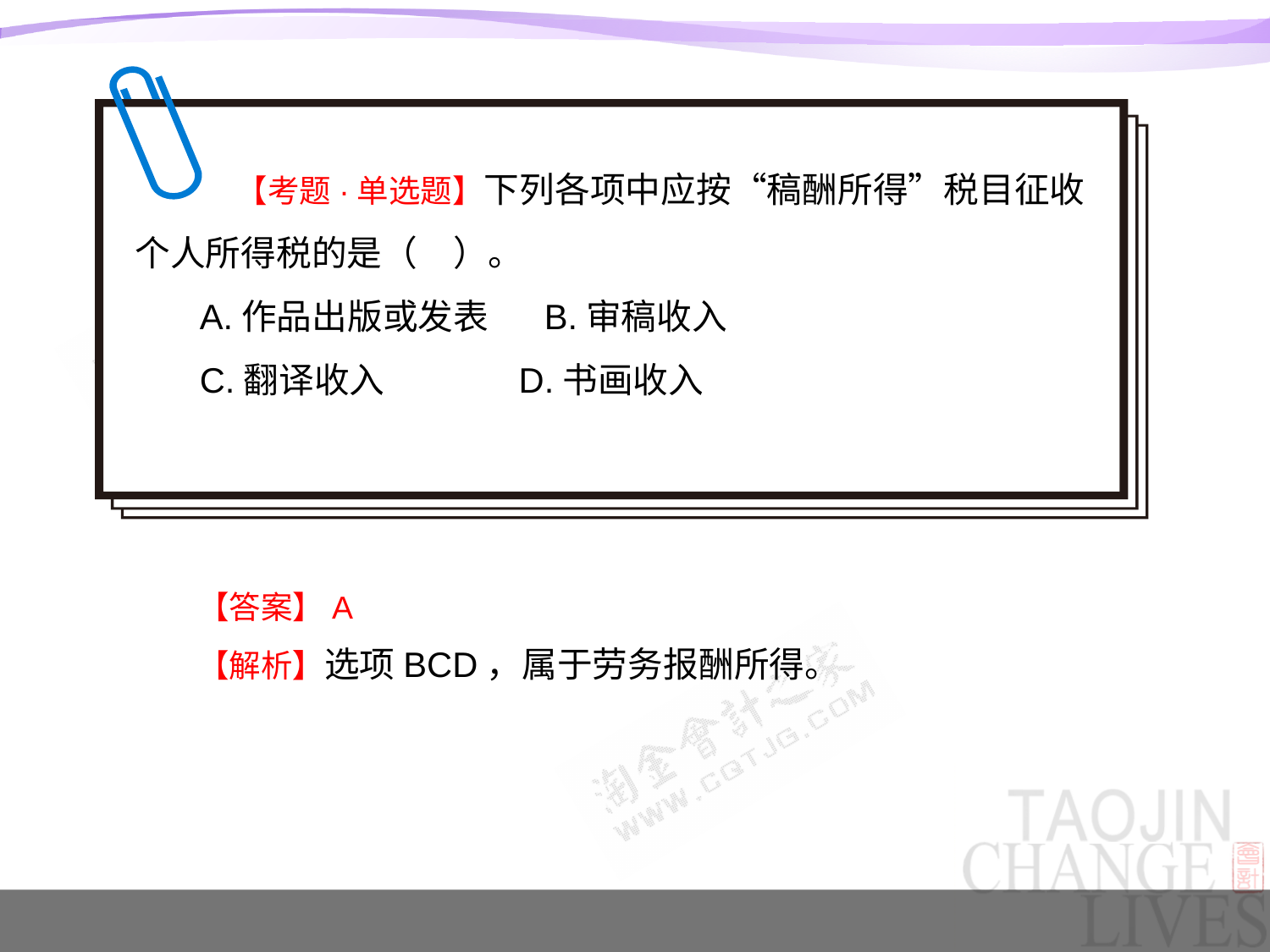

【考题·单选题】下列各项中应按“稿酬所得”税目征收个人所得税的是（　）。
A.作品出版或发表      B.审稿收入
C.翻译收入                D.书画收入
【答案】A
【解析】选项BCD，属于劳务报酬所得。